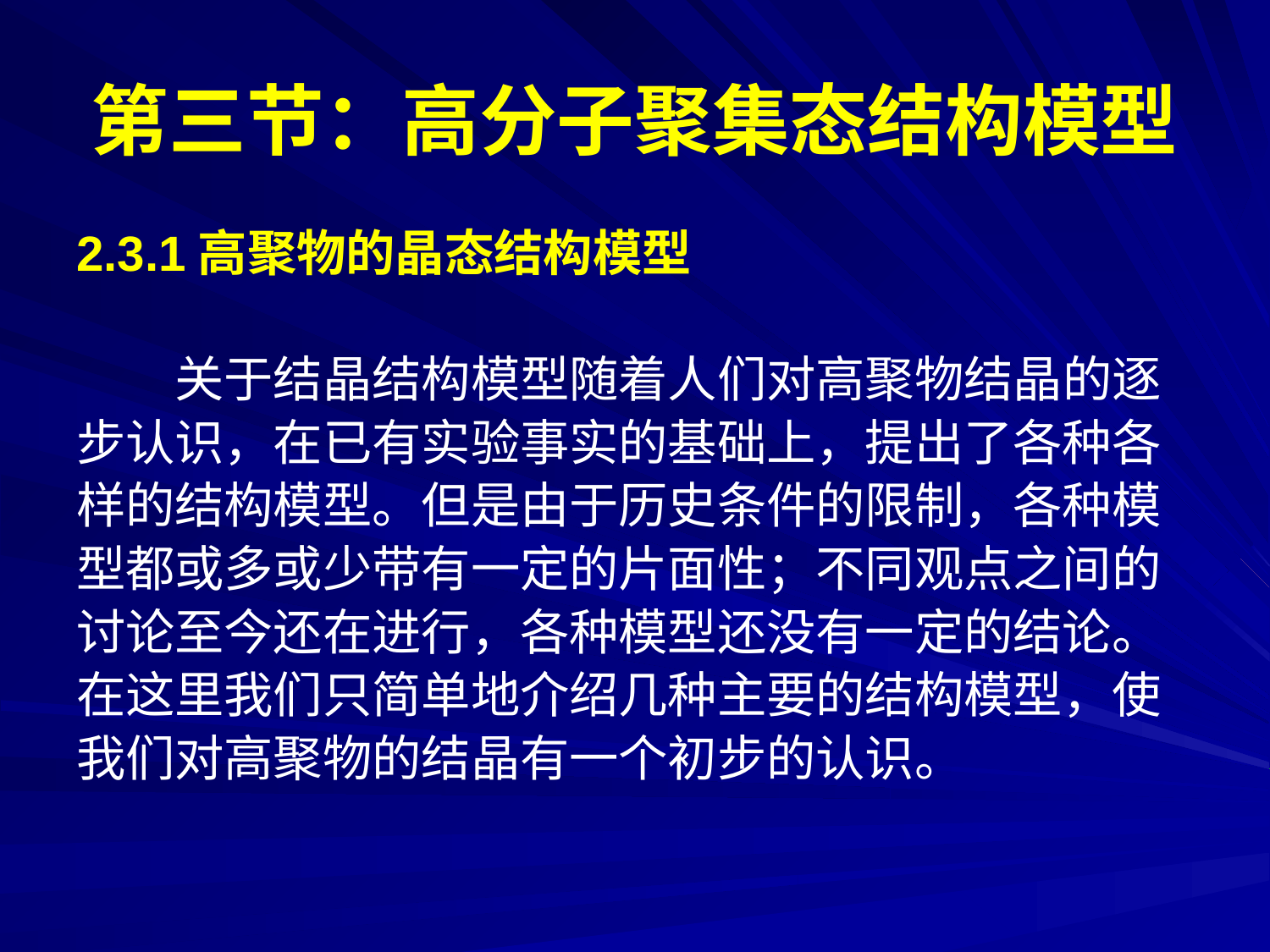

# 第三节：高分子聚集态结构模型
2.3.1高聚物的晶态结构模型

　　关于结晶结构模型随着人们对高聚物结晶的逐
步认识，在已有实验事实的基础上，提出了各种各
样的结构模型。但是由于历史条件的限制，各种模
型都或多或少带有一定的片面性；不同观点之间的
讨论至今还在进行，各种模型还没有一定的结论。
在这里我们只简单地介绍几种主要的结构模型，使
我们对高聚物的结晶有一个初步的认识。